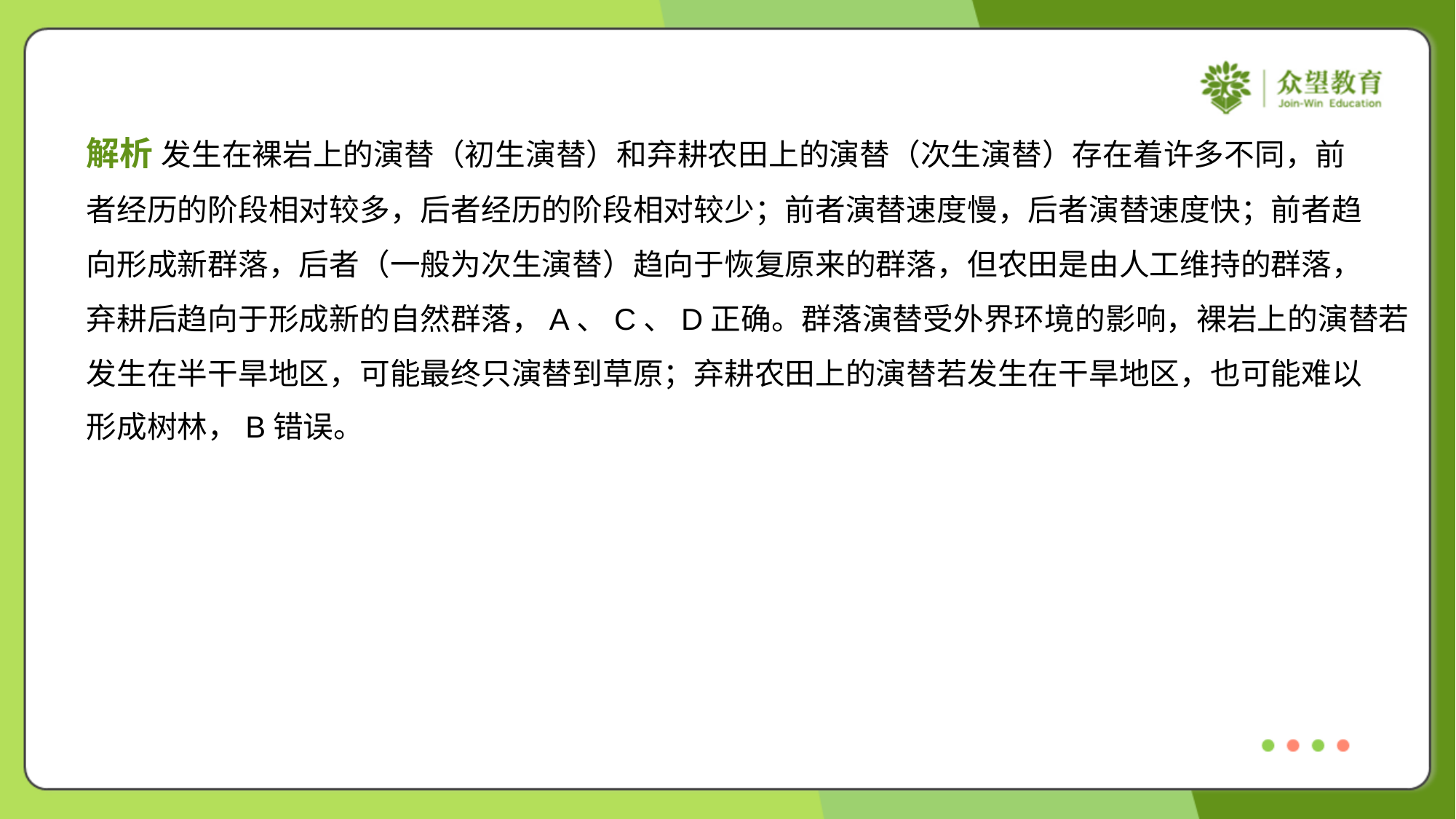

解析 发生在裸岩上的演替（初生演替）和弃耕农田上的演替（次生演替）存在着许多不同，前
者经历的阶段相对较多，后者经历的阶段相对较少；前者演替速度慢，后者演替速度快；前者趋
向形成新群落，后者（一般为次生演替）趋向于恢复原来的群落，但农田是由人工维持的群落，
弃耕后趋向于形成新的自然群落，A、C、D正确。群落演替受外界环境的影响，裸岩上的演替若
发生在半干旱地区，可能最终只演替到草原；弃耕农田上的演替若发生在干旱地区，也可能难以
形成树林，B错误。